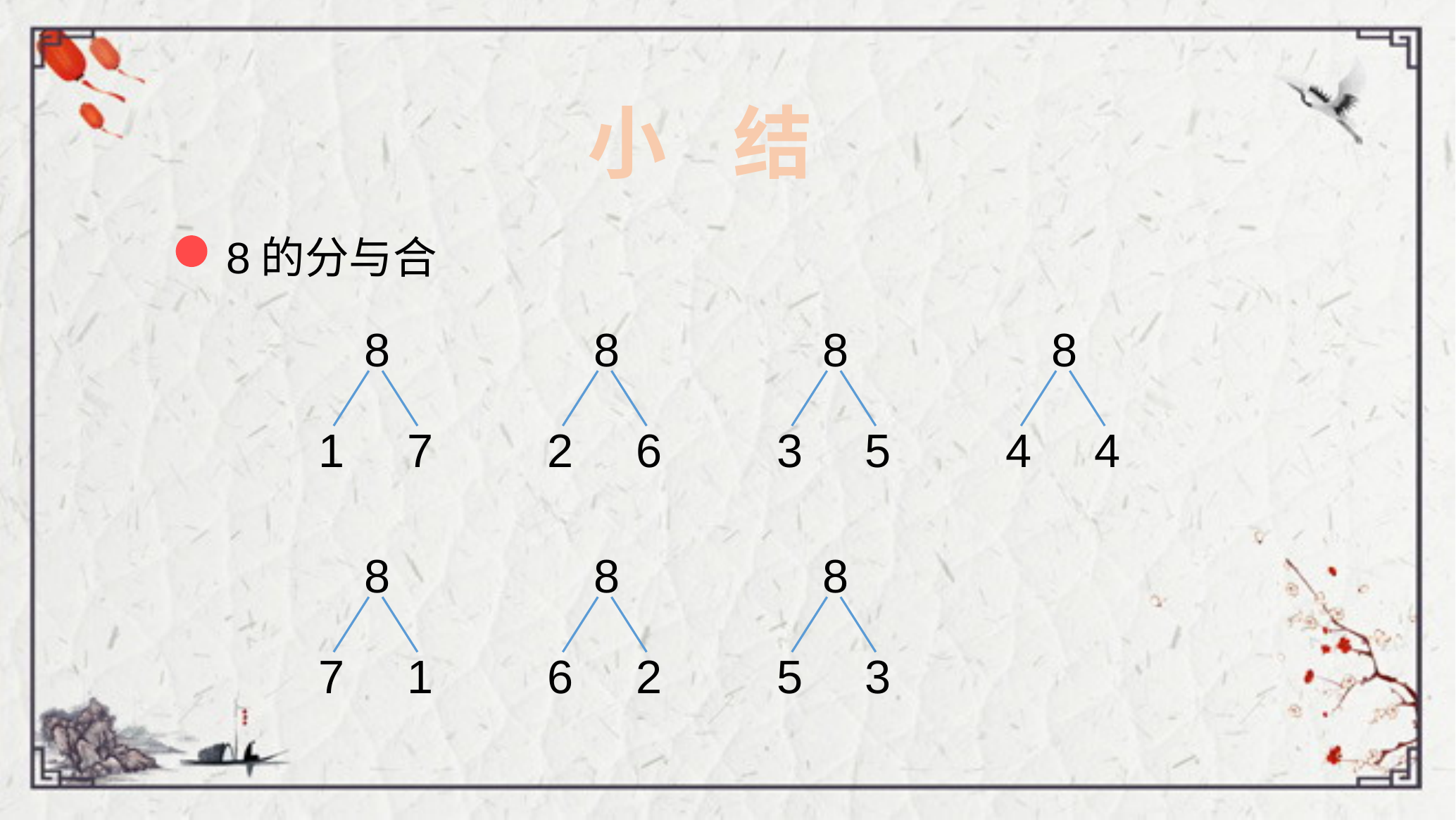

小   结
8的分与合

8
1
7
8
2
6
8
3
5
8
4
4
8
7
1
8
6
2
8
5
3